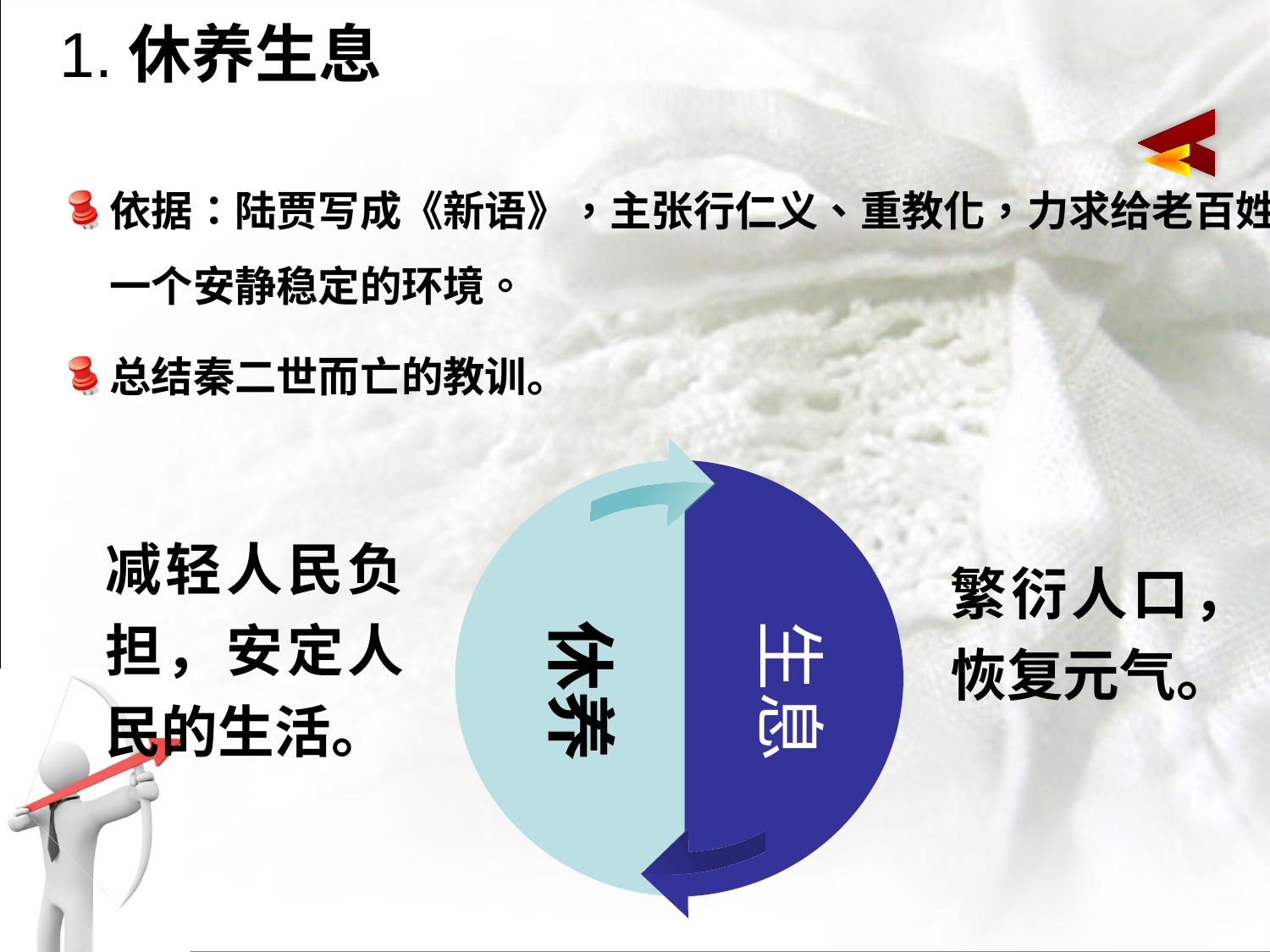

1.休养生息

依据：陆贾写成《新语》，主张行仁义、重教化，力求给老百姓一个安静稳定的环境。
总结秦二世而亡的教训。

减轻人民负担，安定人民的生活。
繁衍人口，恢复元气。
LOREM
休养
生息
LOREM
LOREM